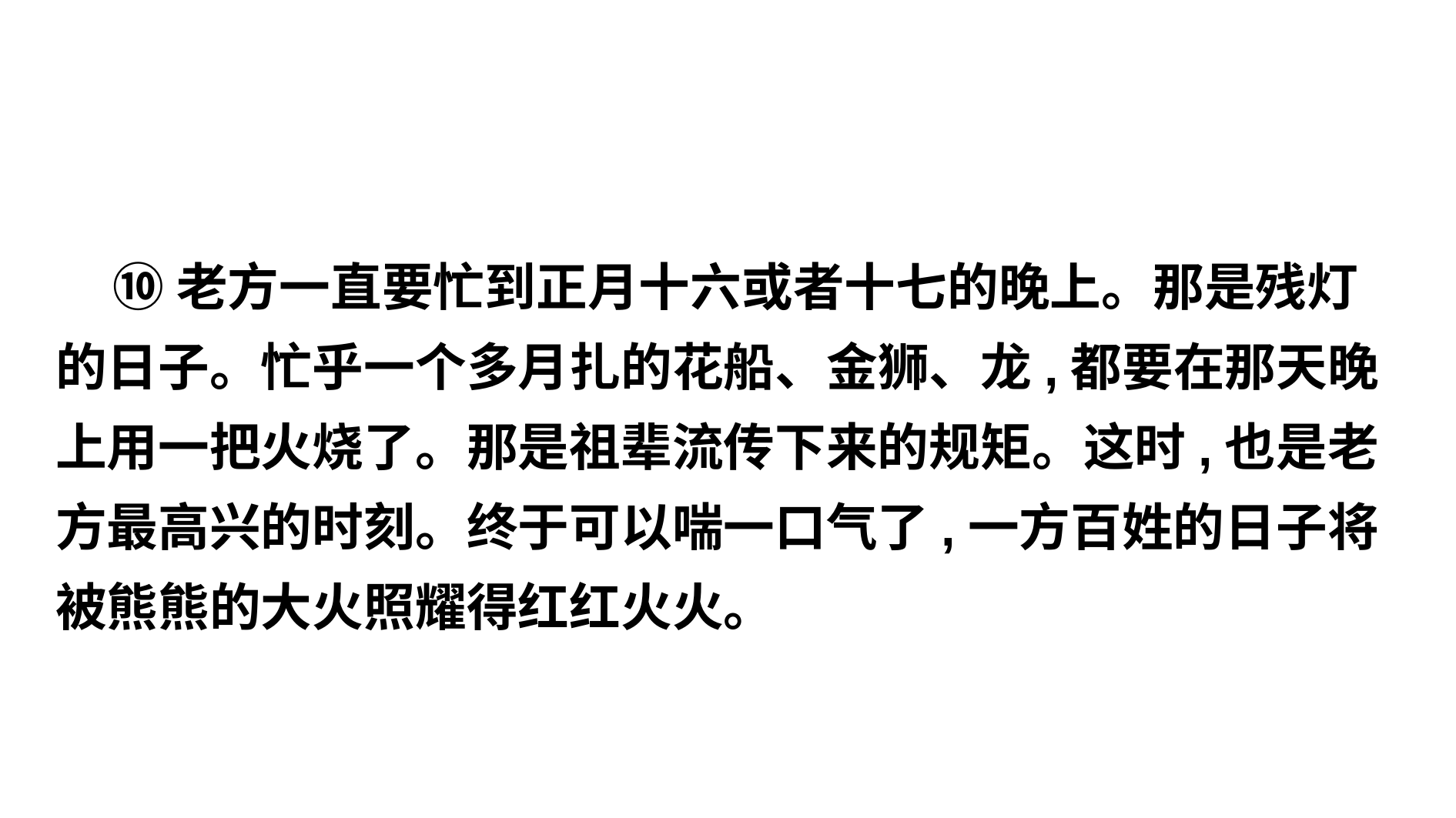

⑩老方一直要忙到正月十六或者十七的晚上。那是残灯的日子。忙乎一个多月扎的花船、金狮、龙,都要在那天晚上用一把火烧了。那是祖辈流传下来的规矩。这时,也是老方最高兴的时刻。终于可以喘一口气了,一方百姓的日子将被熊熊的大火照耀得红红火火。